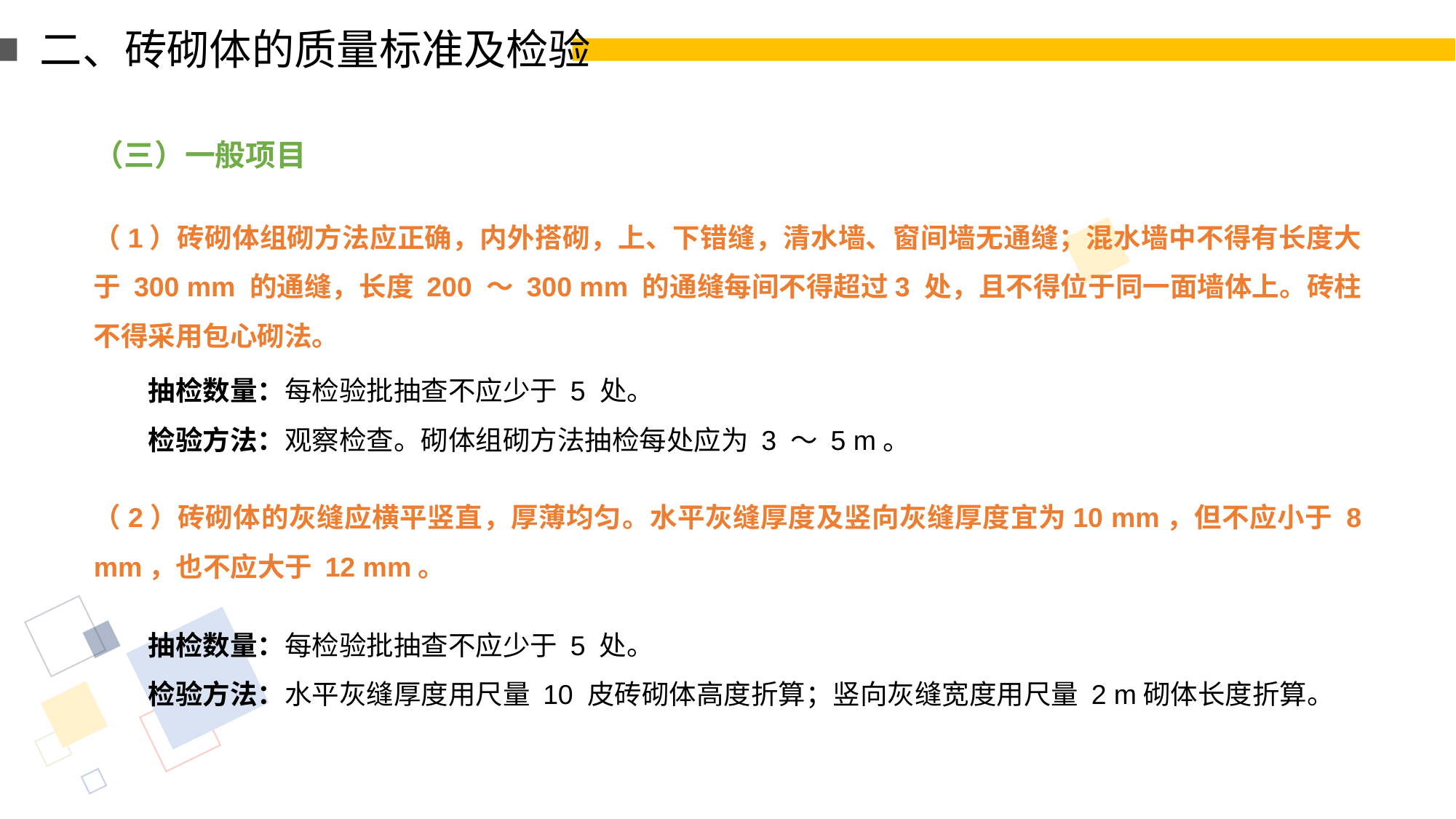

二、砖砌体的质量标准及检验
（三）一般项目
（1）砖砌体组砌方法应正确，内外搭砌，上、下错缝，清水墙、窗间墙无通缝；混水墙中不得有长度大于 300 mm 的通缝，长度 200 ～ 300 mm 的通缝每间不得超过3 处，且不得位于同一面墙体上。砖柱不得采用包心砌法。

抽检数量：每检验批抽查不应少于 5 处。
检验方法：观察检查。砌体组砌方法抽检每处应为 3 ～ 5 m。
（2）砖砌体的灰缝应横平竖直，厚薄均匀。水平灰缝厚度及竖向灰缝厚度宜为10 mm，但不应小于 8 mm，也不应大于 12 mm。

抽检数量：每检验批抽查不应少于 5 处。
检验方法：水平灰缝厚度用尺量 10 皮砖砌体高度折算；竖向灰缝宽度用尺量 2 m砌体长度折算。